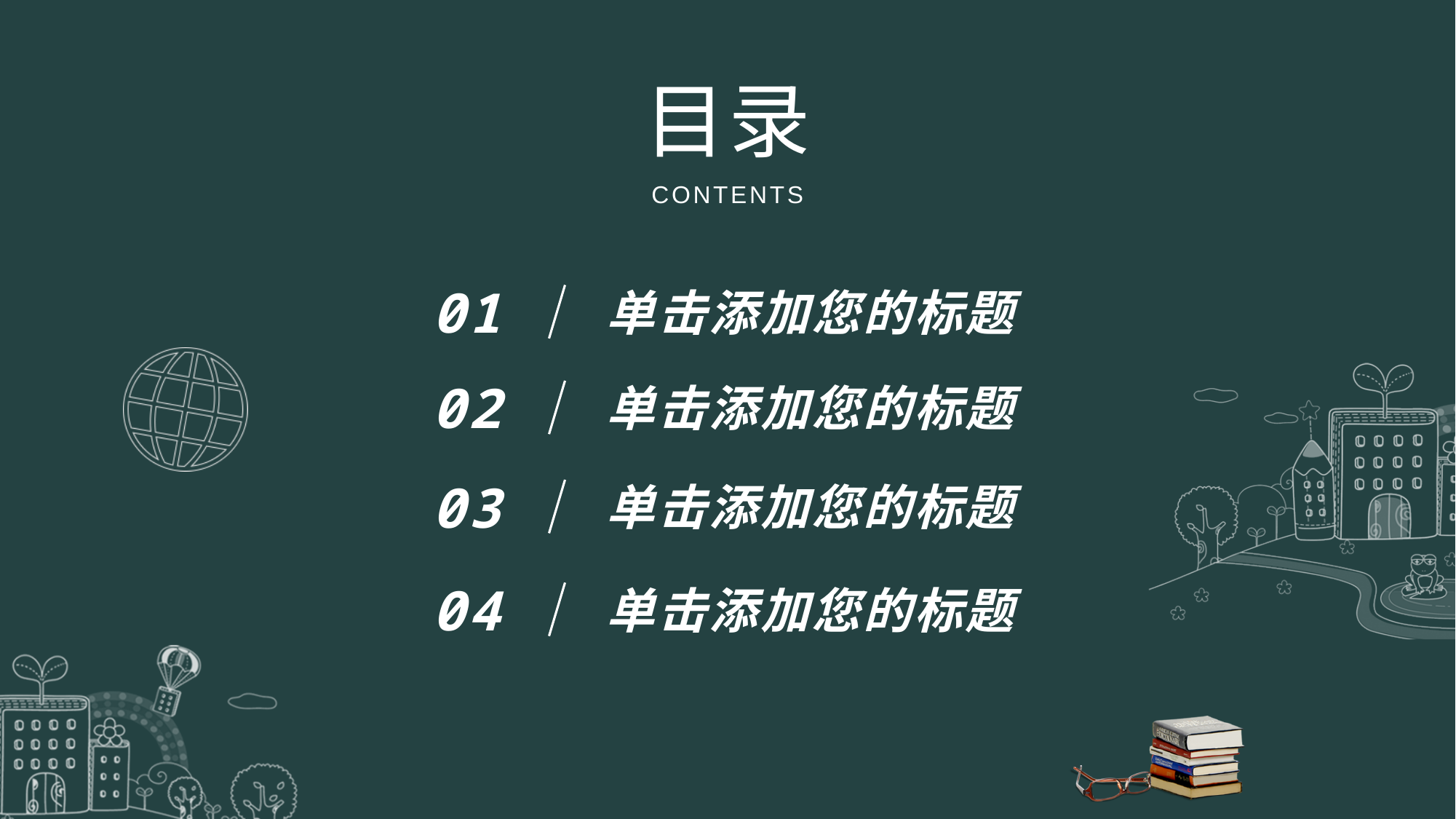

目录
CONTENTS
01
单击添加您的标题
02
单击添加您的标题
03
单击添加您的标题
04
单击添加您的标题